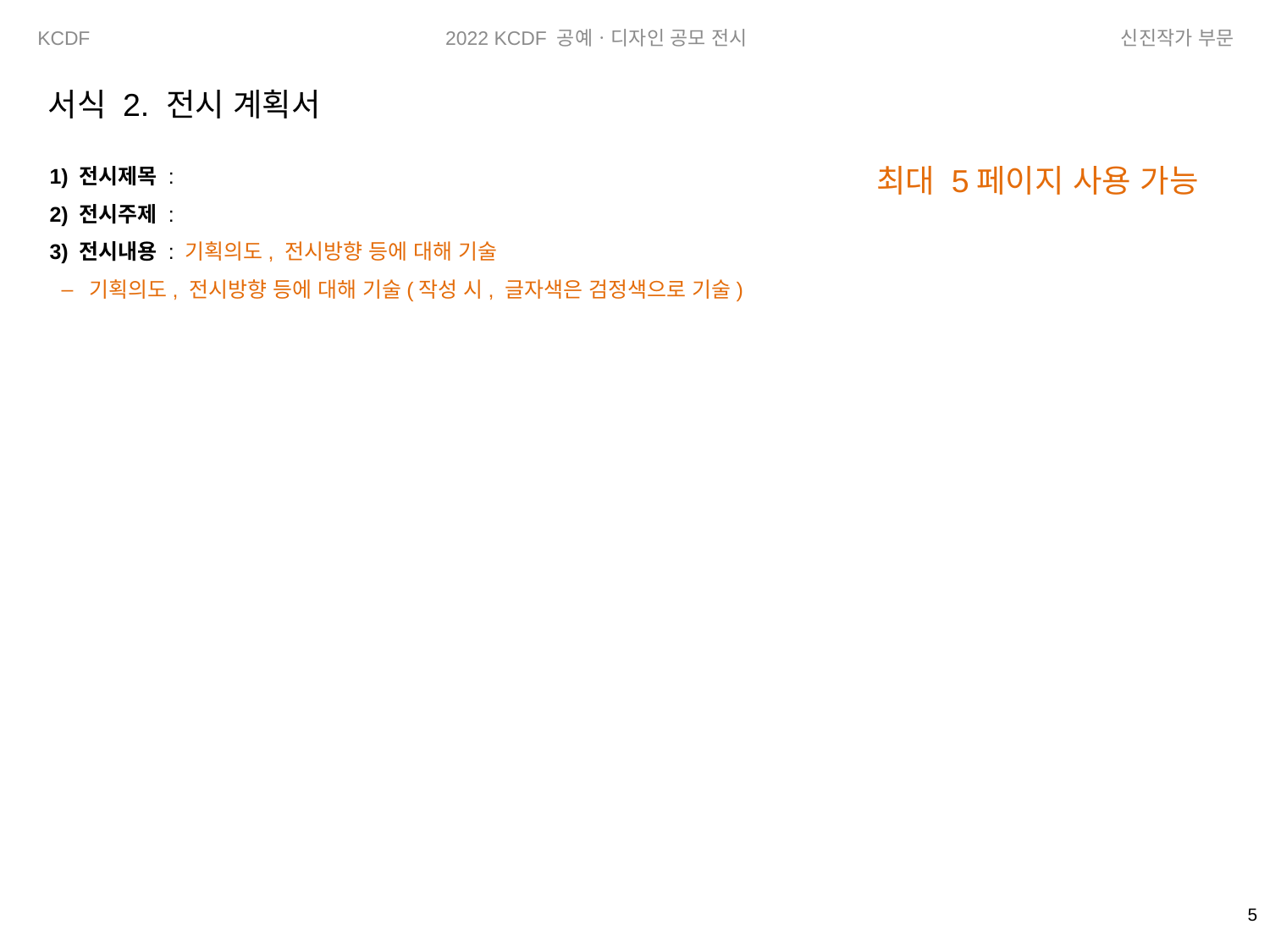

서식 2. 전시 계획서
최대 5페이지 사용 가능
1) 전시제목 :
2) 전시주제 :
3) 전시내용 : 기획의도, 전시방향 등에 대해 기술
기획의도, 전시방향 등에 대해 기술(작성 시, 글자색은 검정색으로 기술)

5